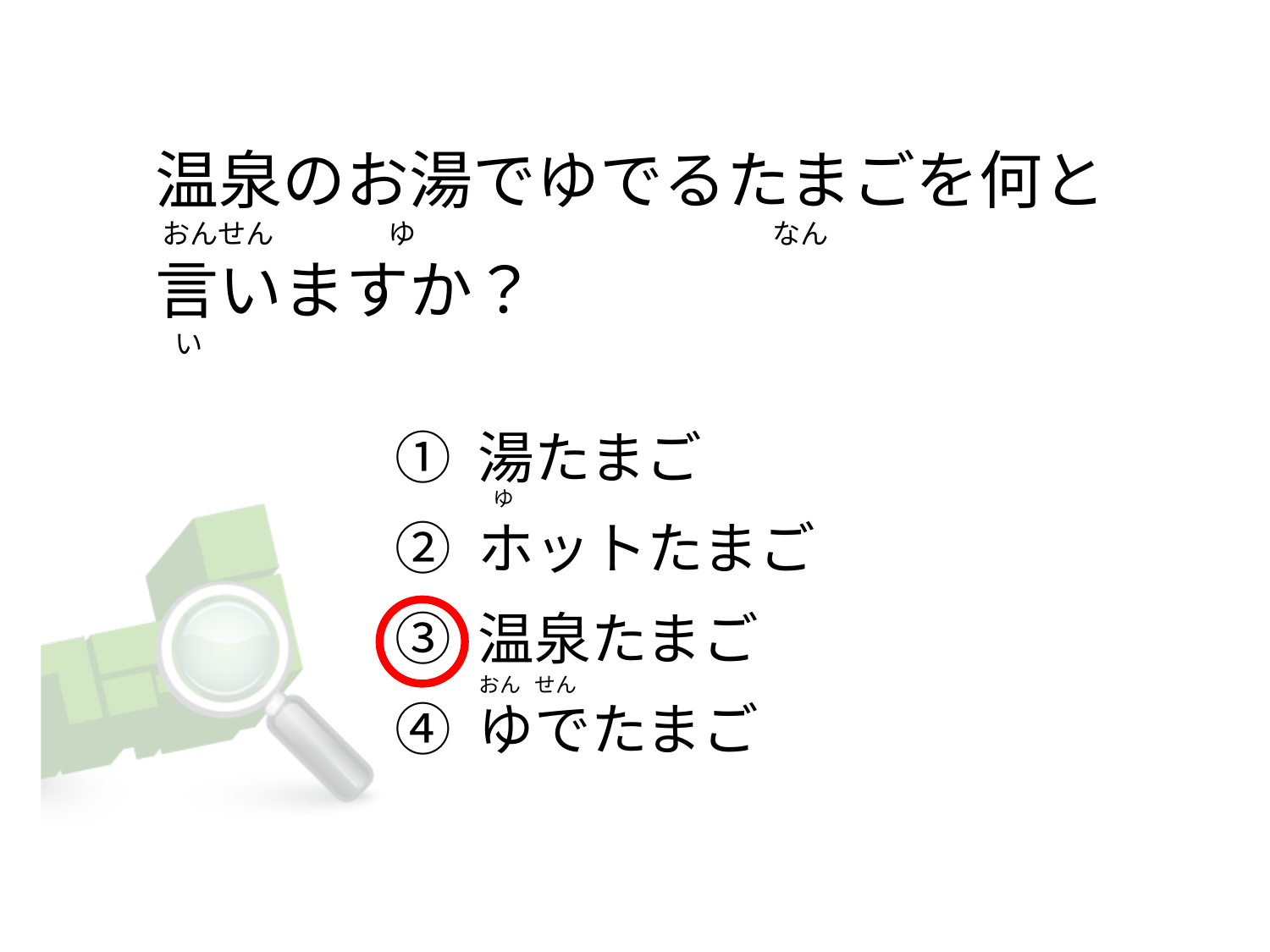

# 温泉のお湯でゆでるたまごを何と  おんせん                  ゆ                                                        なん 言いますか？   い
① 湯たまご
② ホットたまご
③ 温泉たまご
④ ゆでたまご
  ゆ

おん   せん